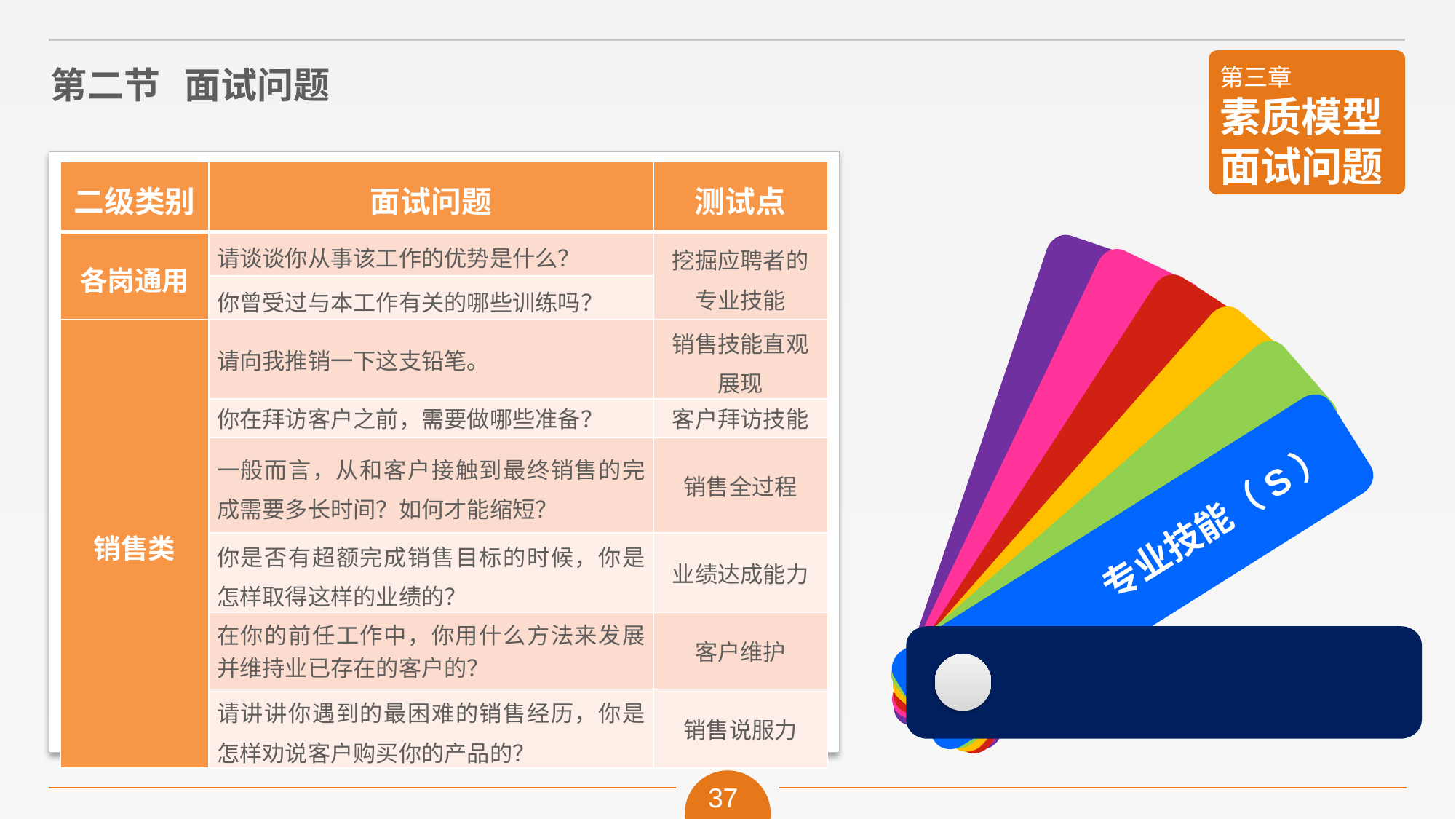

| 二级类别 | 面试问题 | 测试点 |
| --- | --- | --- |
| 各岗通用 | 请谈谈你从事该工作的优势是什么？ | 挖掘应聘者的专业技能 |
|  | 你曾受过与本工作有关的哪些训练吗？ |  |
| 销售类 | 请向我推销一下这支铅笔。 | 销售技能直观展现 |
|  | 你在拜访客户之前，需要做哪些准备？ | 客户拜访技能 |
|  | 一般而言，从和客户接触到最终销售的完成需要多长时间？如何才能缩短？ | 销售全过程 |
|  | 你是否有超额完成销售目标的时候，你是怎样取得这样的业绩的？ | 业绩达成能力 |
|  | 在你的前任工作中，你用什么方法来发展并维持业已存在的客户的？ | 客户维护 |
|  | 请讲讲你遇到的最困难的销售经历，你是怎样劝说客户购买你的产品的？ | 销售说服力 |

专业技能（S）